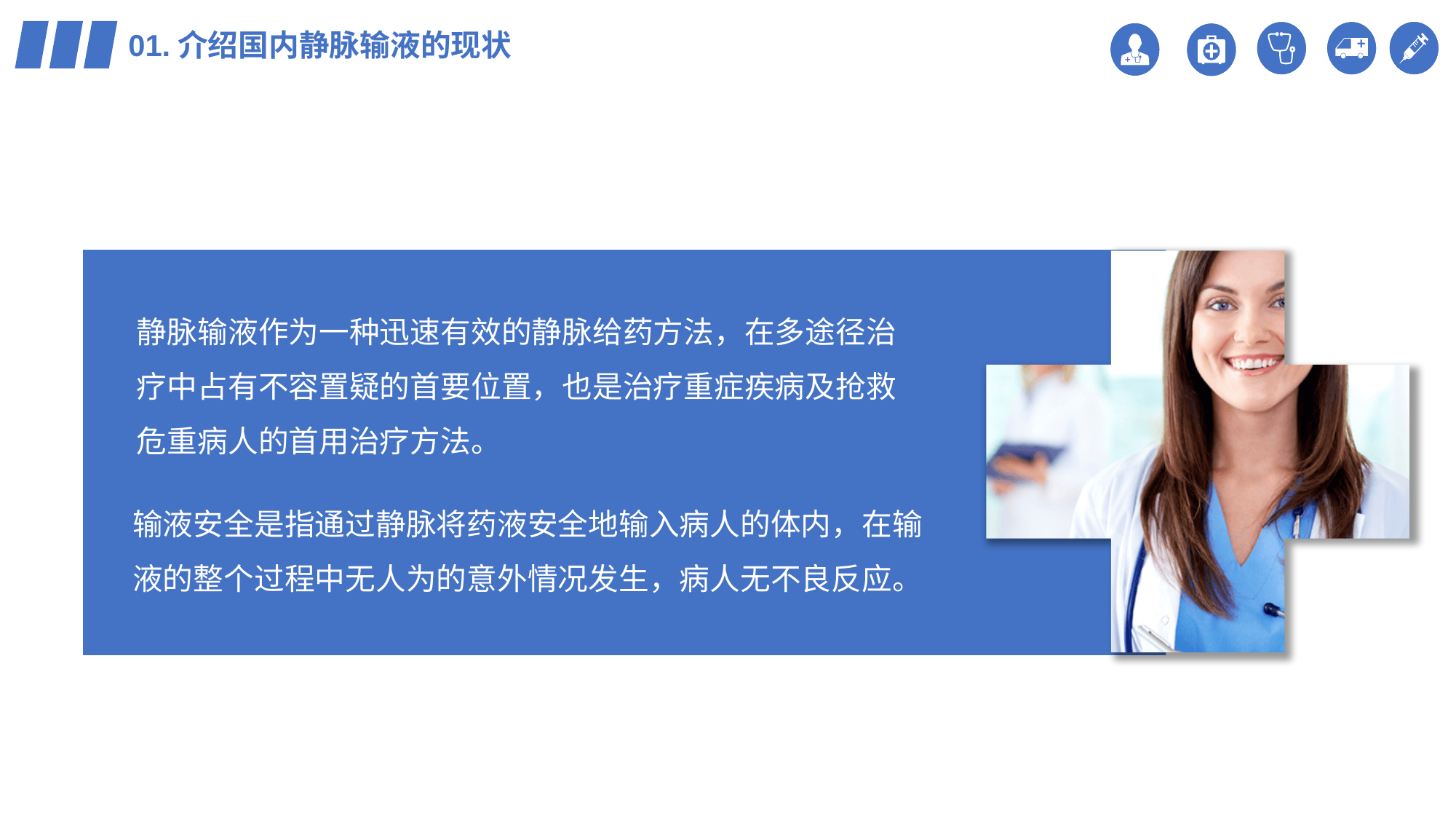

01.介绍国内静脉输液的现状

静脉输液作为一种迅速有效的静脉给药方法，在多途径治疗中占有不容置疑的首要位置，也是治疗重症疾病及抢救危重病人的首用治疗方法。
输液安全是指通过静脉将药液安全地输入病人的体内，在输液的整个过程中无人为的意外情况发生，病人无不良反应。